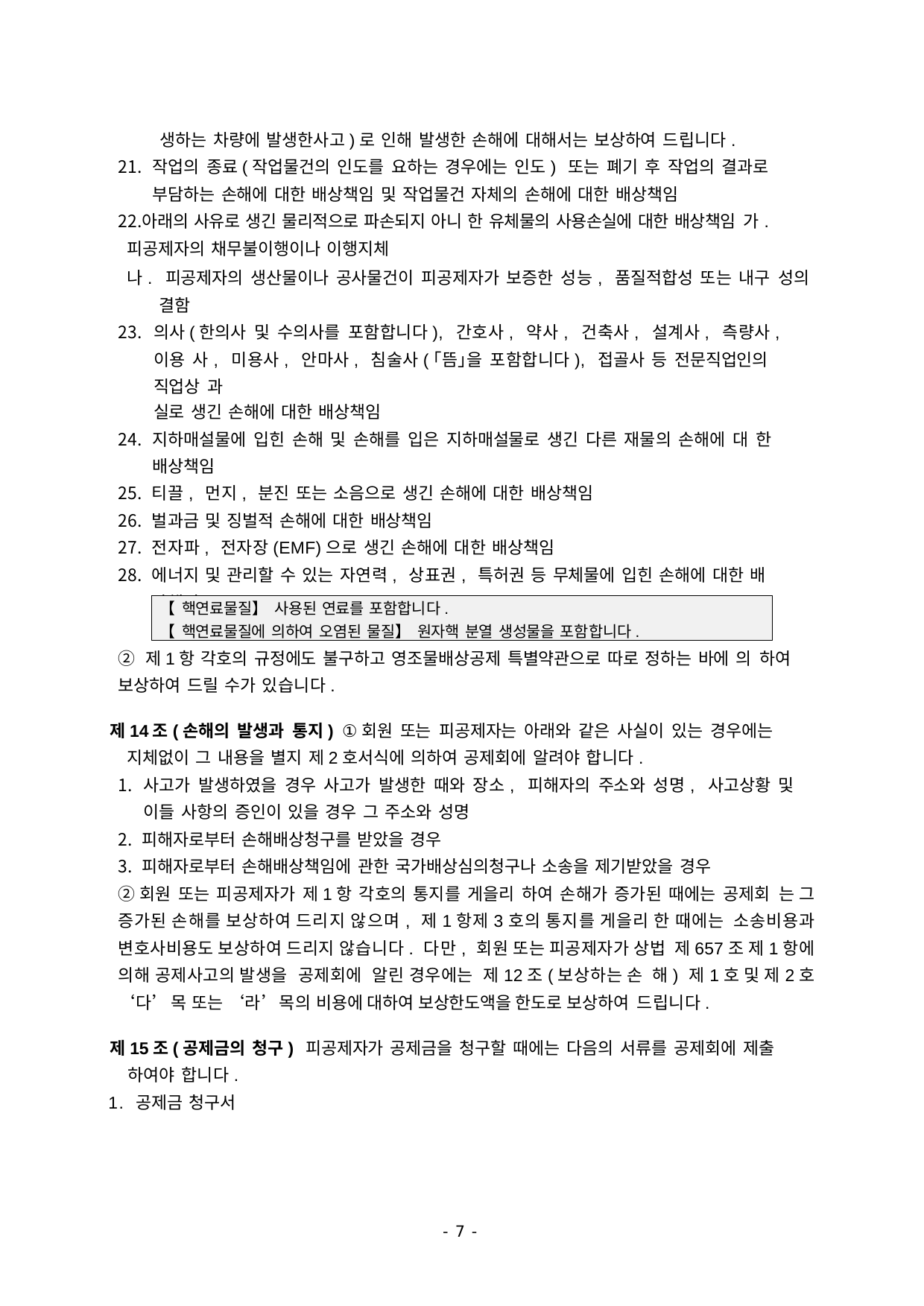

생하는 차량에 발생한사고)로 인해 발생한 손해에 대해서는 보상하여 드립니다.
작업의 종료(작업물건의 인도를 요하는 경우에는 인도) 또는 폐기 후 작업의 결과로  부담하는 손해에 대한 배상책임 및 작업물건 자체의 손해에 대한 배상책임
아래의 사유로 생긴 물리적으로 파손되지 아니 한 유체물의 사용손실에 대한 배상책임  가. 피공제자의 채무불이행이나 이행지체
나. 피공제자의 생산물이나 공사물건이 피공제자가 보증한 성능, 품질적합성 또는 내구  성의 결함
의사(한의사 및 수의사를 포함합니다), 간호사, 약사, 건축사, 설계사, 측량사, 이용  사, 미용사, 안마사, 침술사(｢뜸｣을 포함합니다), 접골사 등 전문직업인의 직업상 과
실로 생긴 손해에 대한 배상책임
지하매설물에 입힌 손해 및 손해를 입은 지하매설물로 생긴 다른 재물의 손해에 대  한 배상책임
티끌, 먼지, 분진 또는 소음으로 생긴 손해에 대한 배상책임
벌과금 및 징벌적 손해에 대한 배상책임
전자파, 전자장(EMF)으로 생긴 손해에 대한 배상책임
에너지 및 관리할 수 있는 자연력, 상표권, 특허권 등 무체물에 입힌 손해에 대한 배  상책임
【핵연료물질】사용된 연료를 포함합니다.
【핵연료물질에 의하여 오염된 물질】원자핵 분열 생성물을 포함합니다.
② 제1항 각호의 규정에도 불구하고 영조물배상공제 특별약관으로 따로 정하는 바에 의  하여 보상하여 드릴 수가 있습니다.

제14조(손해의 발생과 통지) ①회원 또는 피공제자는 아래와 같은 사실이 있는 경우에는  지체없이 그 내용을 별지 제2호서식에 의하여 공제회에 알려야 합니다.
사고가 발생하였을 경우 사고가 발생한 때와 장소, 피해자의 주소와 성명, 사고상황  및 이들 사항의 증인이 있을 경우 그 주소와 성명
피해자로부터 손해배상청구를 받았을 경우
피해자로부터 손해배상책임에 관한 국가배상심의청구나 소송을 제기받았을 경우
②회원 또는 피공제자가 제1항 각호의 통지를 게을리 하여 손해가 증가된 때에는 공제회  는 그 증가된 손해를 보상하여 드리지 않으며, 제1항제3호의 통지를 게을리 한 때에는  소송비용과 변호사비용도 보상하여 드리지 않습니다. 다만, 회원 또는 피공제자가 상법  제657조 제1항에 의해 공제사고의 발생을 공제회에 알린 경우에는 제12조(보상하는 손  해) 제1호 및 제2호 ‘다’목 또는 ‘라’목의 비용에 대하여 보상한도액을 한도로 보상하여  드립니다.

제15조(공제금의 청구) 피공제자가 공제금을 청구할 때에는 다음의 서류를 공제회에 제출  하여야 합니다.
1. 공제금 청구서
- 7 -